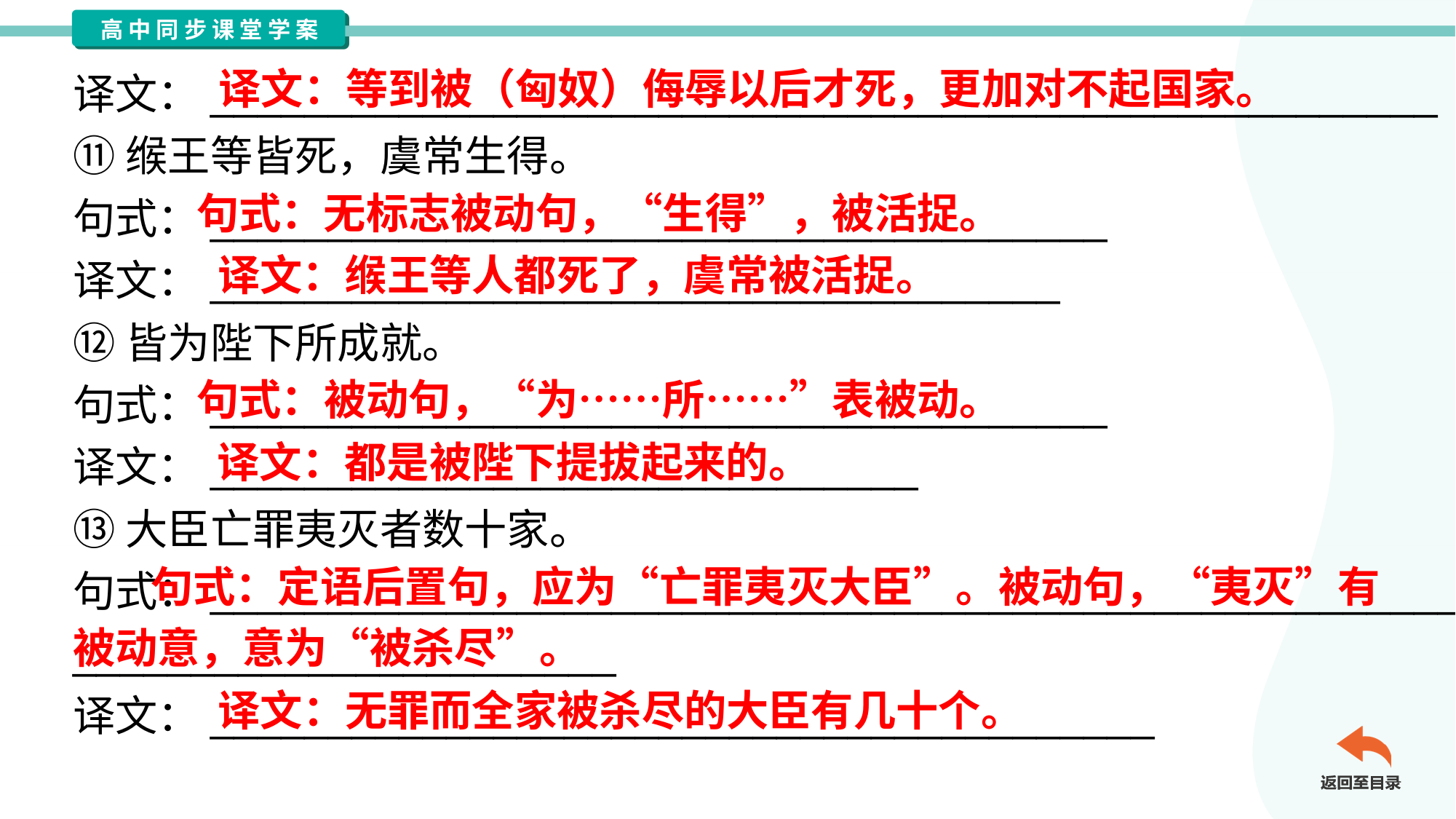

译文：等到被（匈奴）侮辱以后才死，更加对不起国家。
译文：____________________________________________________
⑪缑王等皆死，虞常生得。
句式：______________________________________
译文：____________________________________
⑫皆为陛下所成就。
句式：______________________________________
译文：______________________________
⑬大臣亡罪夷灭者数十家。
句式：_______________________________________________________
_______________________
译文：________________________________________
句式：无标志被动句，“生得”，被活捉。
译文：缑王等人都死了，虞常被活捉。
句式：被动句，“为……所……”表被动。
译文：都是被陛下提拔起来的。
       句式：定语后置句，应为“亡罪夷灭大臣”。被动句，“夷灭”有被动意，意为“被杀尽”。
译文：无罪而全家被杀尽的大臣有几十个。